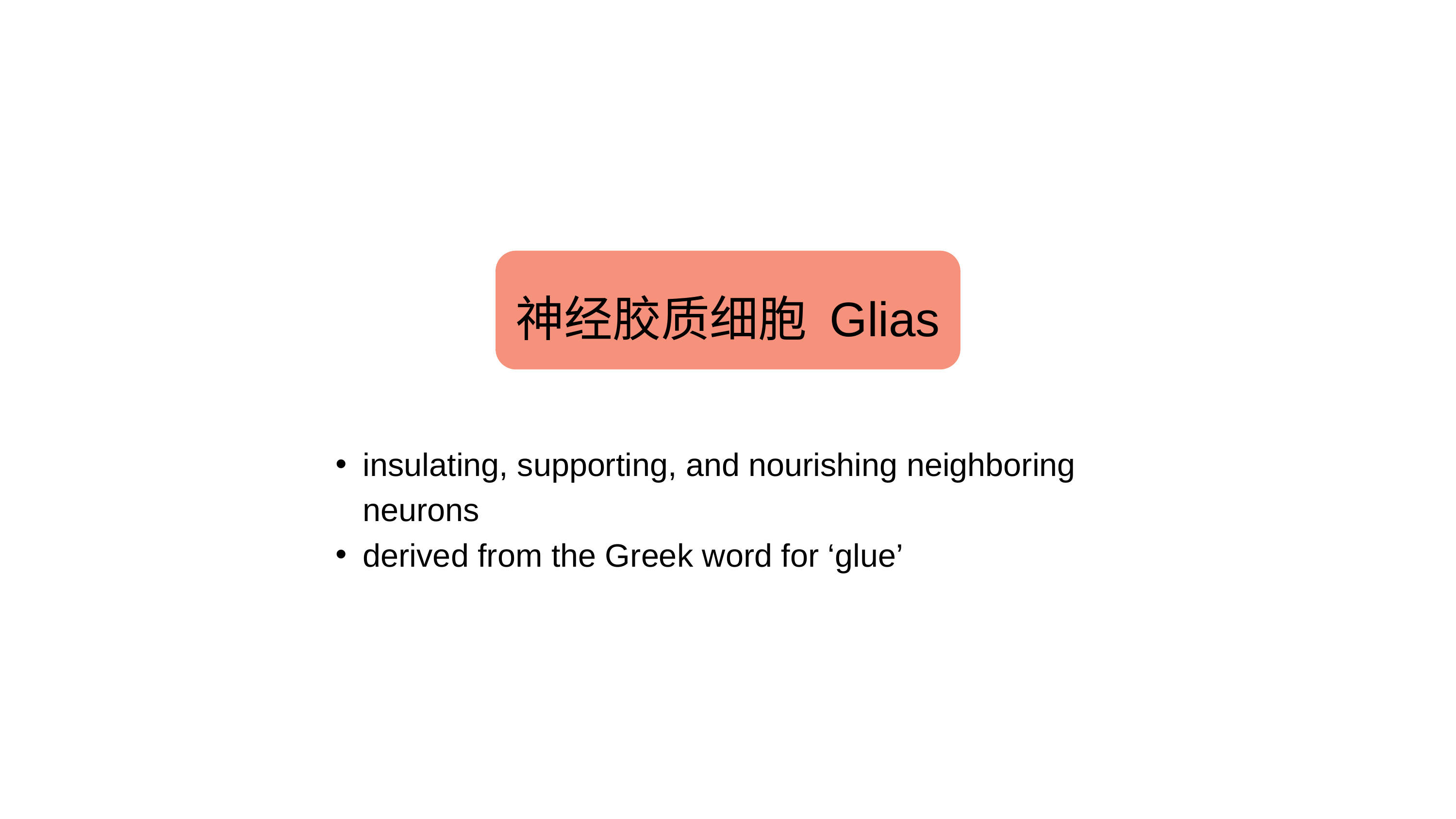

神经胶质细胞 Glias
insulating, supporting, and nourishing neighboring neurons
derived from the Greek word for ‘glue’